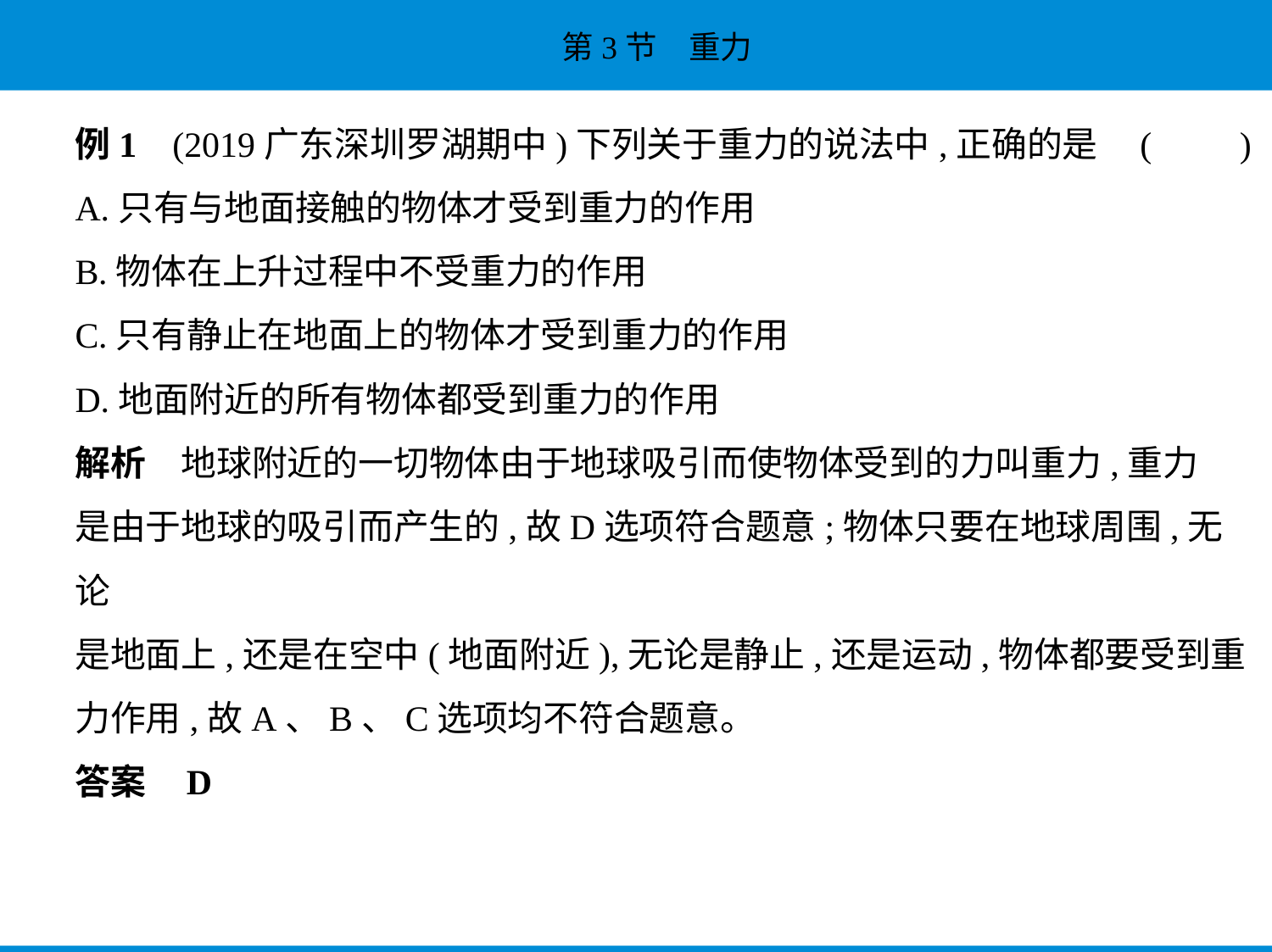

例1    (2019广东深圳罗湖期中)下列关于重力的说法中,正确的是 (　　)
A.只有与地面接触的物体才受到重力的作用
B.物体在上升过程中不受重力的作用
C.只有静止在地面上的物体才受到重力的作用
D.地面附近的所有物体都受到重力的作用
解析　地球附近的一切物体由于地球吸引而使物体受到的力叫重力,重力
是由于地球的吸引而产生的,故D选项符合题意;物体只要在地球周围,无论
是地面上,还是在空中(地面附近),无论是静止,还是运动,物体都要受到重
力作用,故A、B、C选项均不符合题意。
答案    D